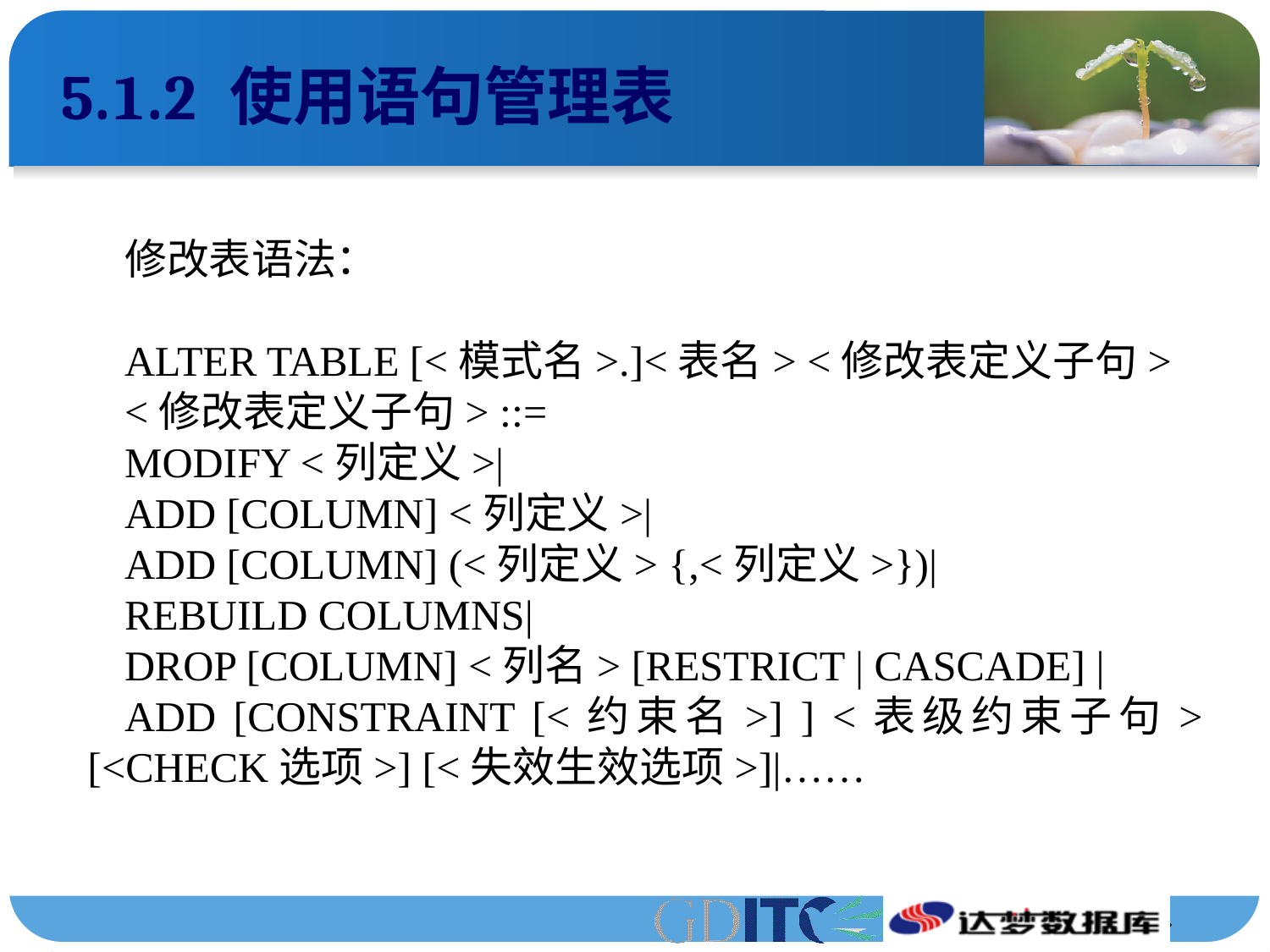

# 5.1.2 使用语句管理表
修改表语法：

ALTER TABLE [<模式名>.]<表名> <修改表定义子句>
<修改表定义子句> ::=
MODIFY <列定义>|
ADD [COLUMN] <列定义>|
ADD [COLUMN] (<列定义> {,<列定义>})|
REBUILD COLUMNS|
DROP [COLUMN] <列名> [RESTRICT | CASCADE] |
ADD [CONSTRAINT [<约束名>] ] <表级约束子句> [<CHECK选项>] [<失效生效选项>]|……